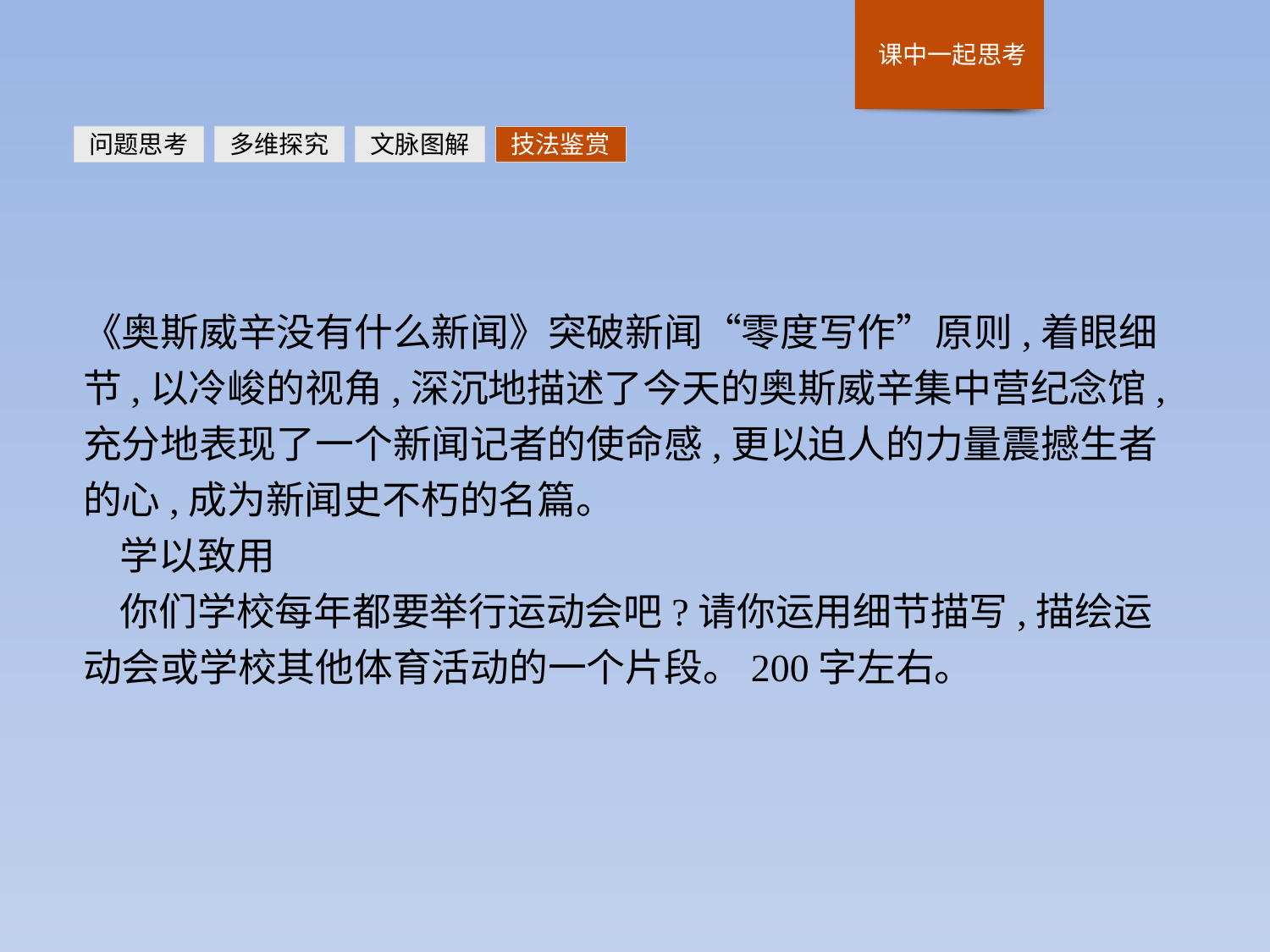

问题思考
多维探究
文脉图解
技法鉴赏
《奥斯威辛没有什么新闻》突破新闻“零度写作”原则,着眼细节,以冷峻的视角,深沉地描述了今天的奥斯威辛集中营纪念馆,充分地表现了一个新闻记者的使命感,更以迫人的力量震撼生者的心,成为新闻史不朽的名篇。
学以致用
你们学校每年都要举行运动会吧?请你运用细节描写,描绘运动会或学校其他体育活动的一个片段。200字左右。